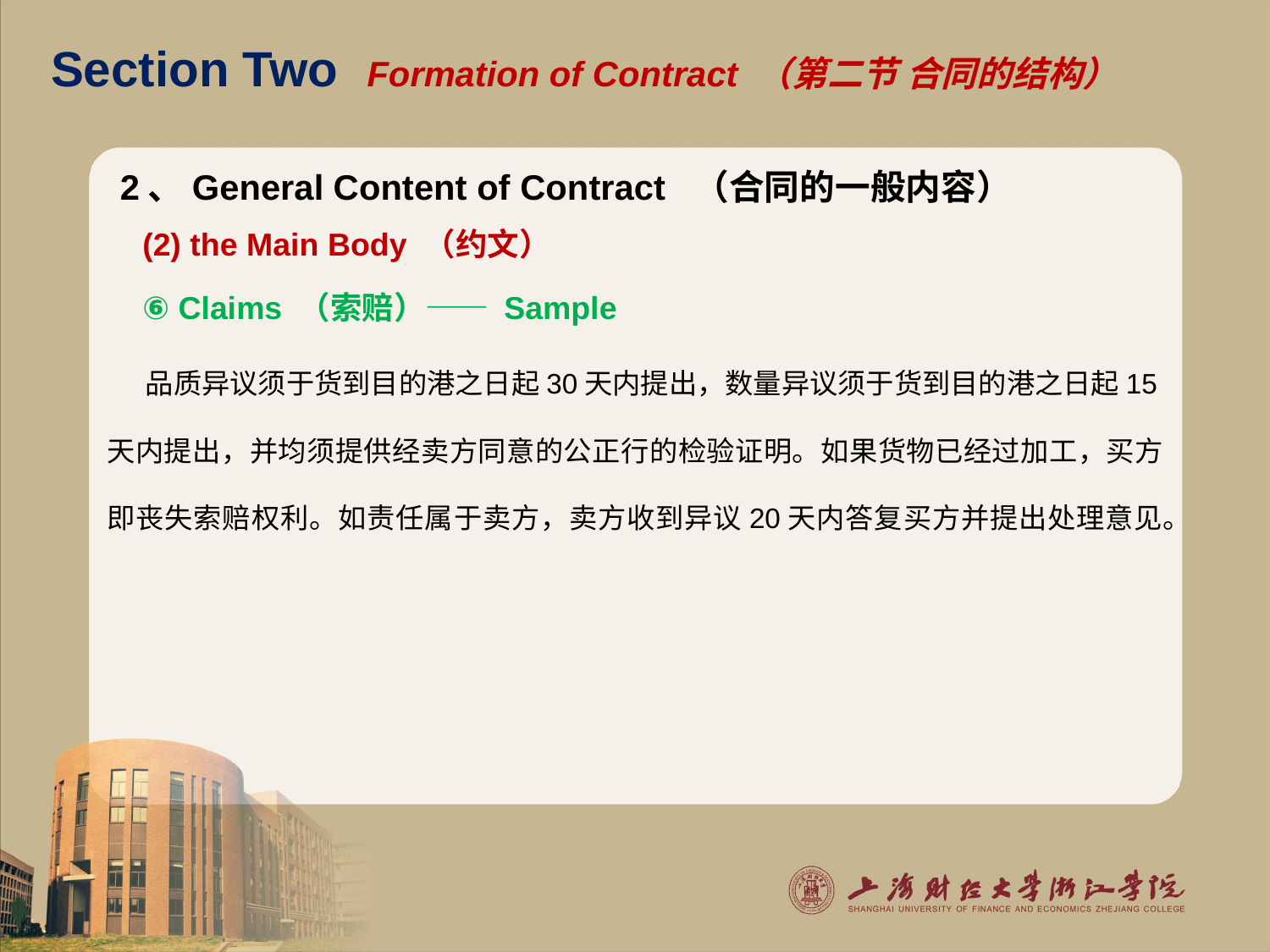

# Section Two   Formation of Contract （第二节 合同的结构）
2、General Content of Contract  （合同的一般内容）
    (2) the Main Body （约文）
    ⑥ Claims （索赔）—— Sample
     品质异议须于货到目的港之日起30天内提出，数量异议须于货到目的港之日起15天内提出，并均须提供经卖方同意的公正行的检验证明。如果货物已经过加工，买方即丧失索赔权利。如责任属于卖方，卖方收到异议20天内答复买方并提出处理意见。